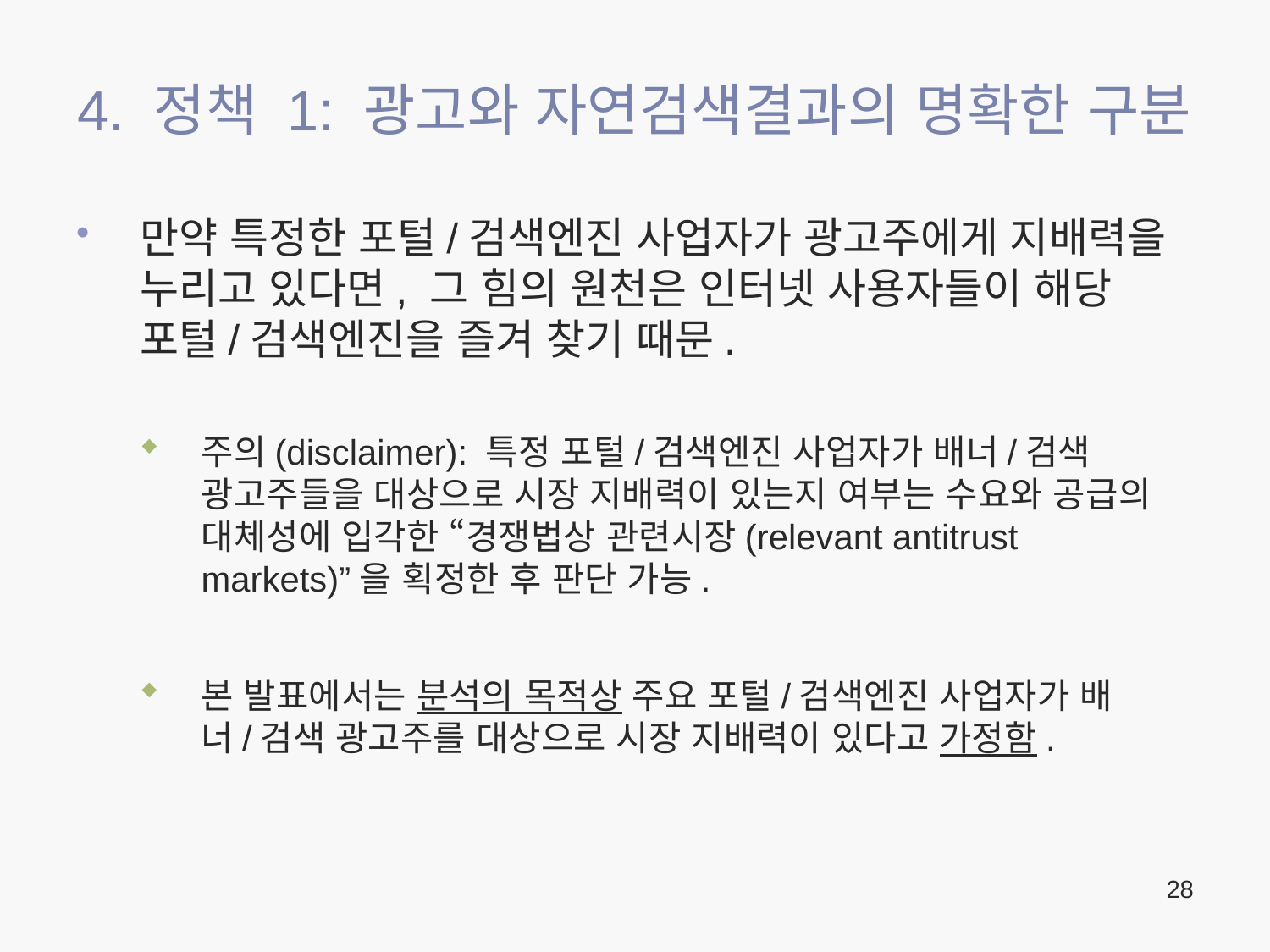

# 4. 정책 1: 광고와 자연검색결과의 명확한 구분
만약 특정한 포털/검색엔진 사업자가 광고주에게 지배력을 누리고 있다면, 그 힘의 원천은 인터넷 사용자들이 해당 포털/검색엔진을 즐겨 찾기 때문.

주의(disclaimer): 특정 포털/검색엔진 사업자가 배너/검색 광고주들을 대상으로 시장 지배력이 있는지 여부는 수요와 공급의 대체성에 입각한 “경쟁법상 관련시장(relevant antitrust markets)”을 획정한 후 판단 가능.

본 발표에서는 분석의 목적상 주요 포털/검색엔진 사업자가 배너/검색 광고주를 대상으로 시장 지배력이 있다고 가정함.

28